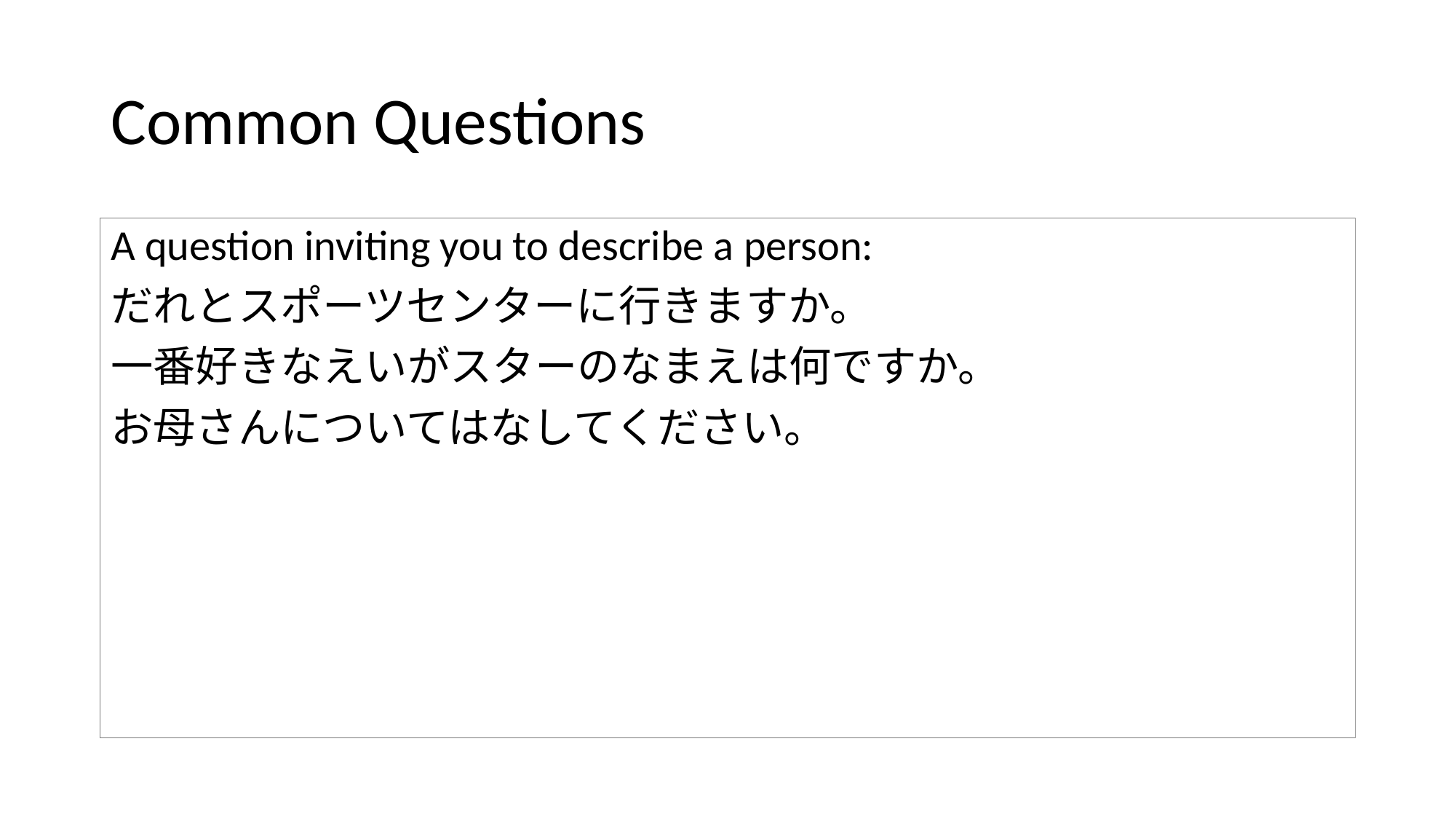

# Common Questions
A question inviting you to describe a person:
だれとスポーツセンターに行きますか。
一番好きなえいがスターのなまえは何ですか。
お母さんについてはなしてください。